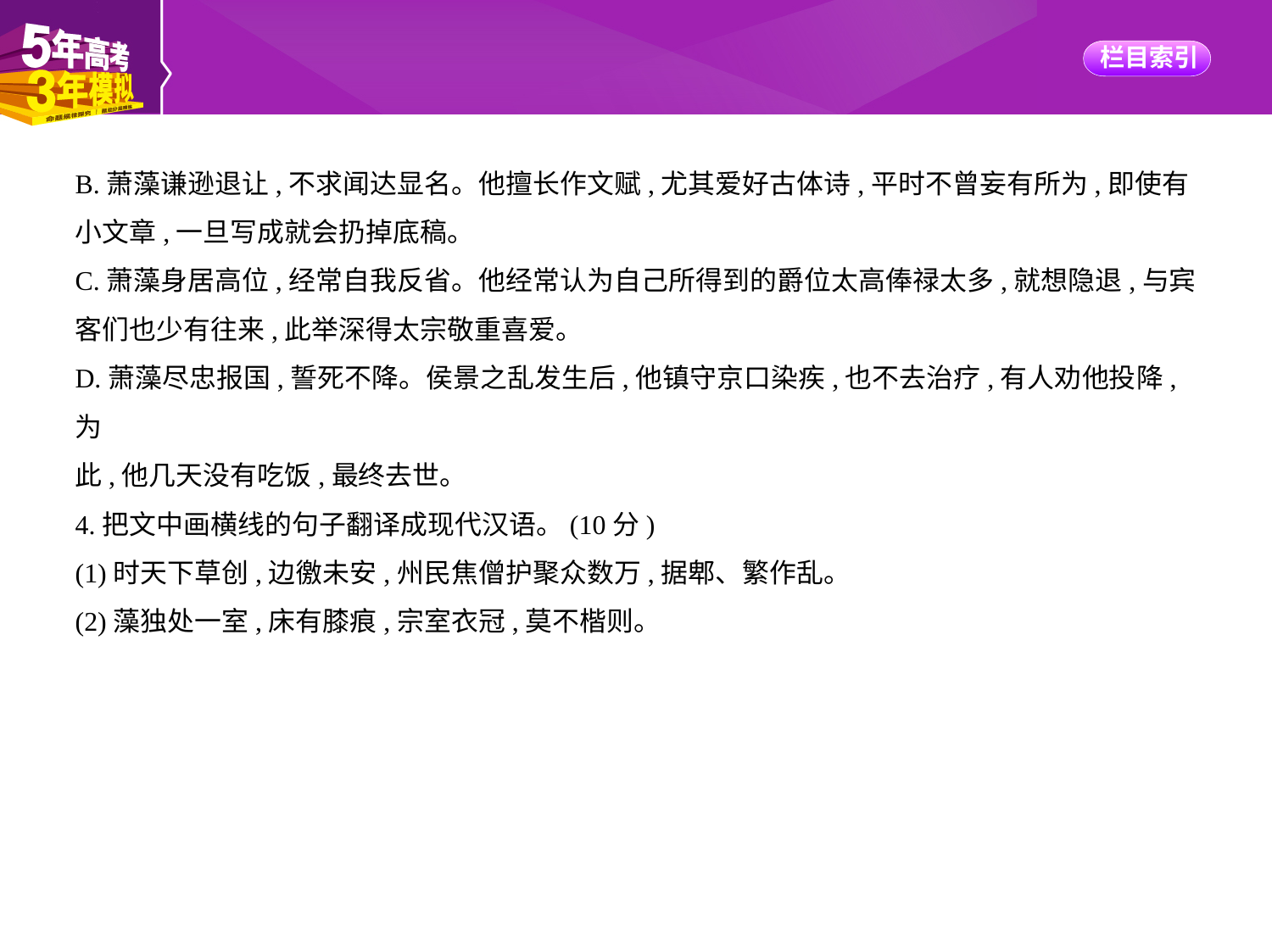

B.萧藻谦逊退让,不求闻达显名。他擅长作文赋,尤其爱好古体诗,平时不曾妄有所为,即使有
小文章,一旦写成就会扔掉底稿。
C.萧藻身居高位,经常自我反省。他经常认为自己所得到的爵位太高俸禄太多,就想隐退,与宾
客们也少有往来,此举深得太宗敬重喜爱。
D.萧藻尽忠报国,誓死不降。侯景之乱发生后,他镇守京口染疾,也不去治疗,有人劝他投降,为
此,他几天没有吃饭,最终去世。
4.把文中画横线的句子翻译成现代汉语。(10分)
(1)时天下草创,边徼未安,州民焦僧护聚众数万,据郫、繁作乱。
(2)藻独处一室,床有膝痕,宗室衣冠,莫不楷则。